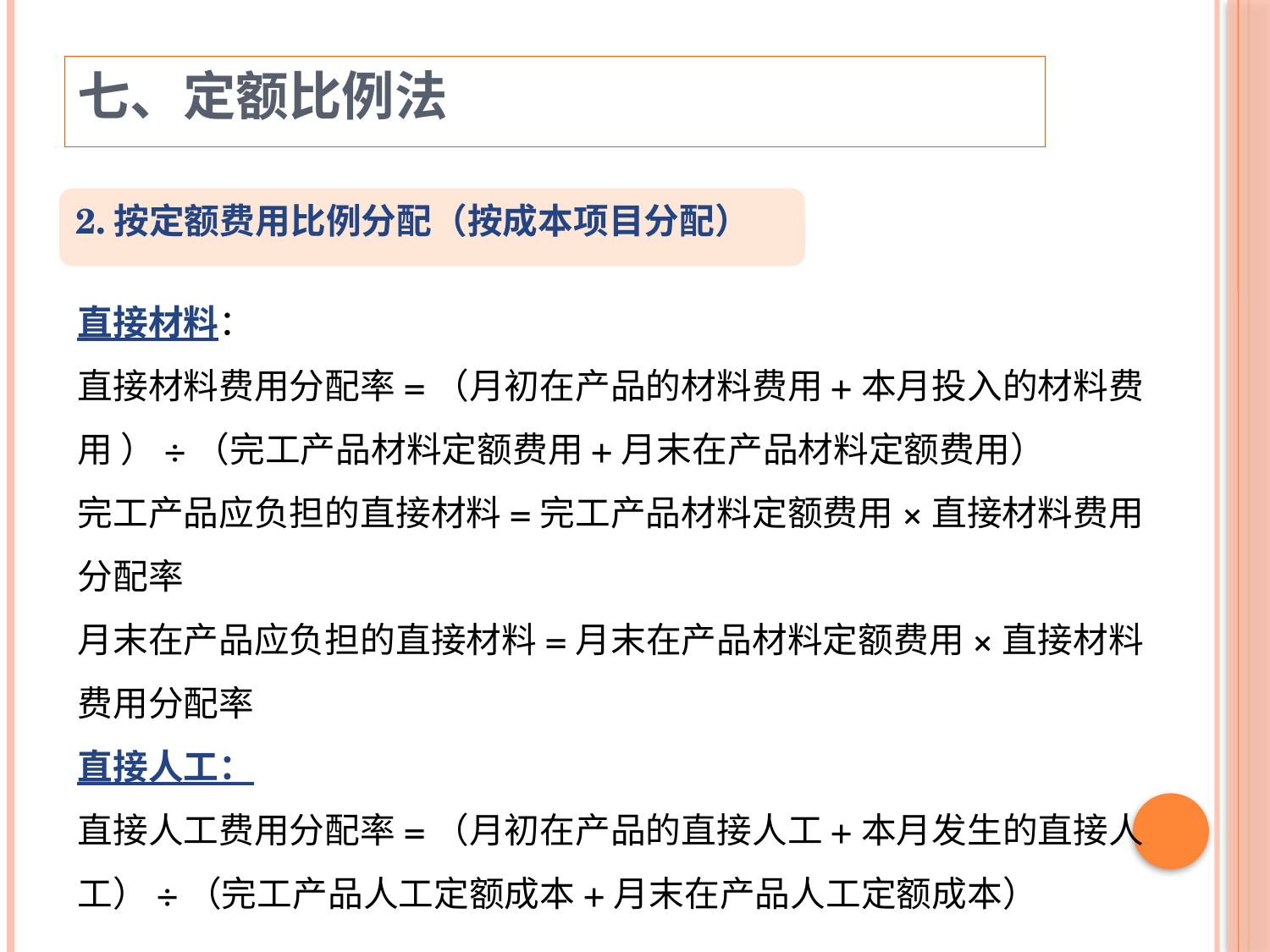

七、定额比例法
2.按定额费用比例分配（按成本项目分配）
直接材料：
直接材料费用分配率=（月初在产品的材料费用+本月投入的材料费用 ）÷（完工产品材料定额费用+月末在产品材料定额费用）
完工产品应负担的直接材料=完工产品材料定额费用×直接材料费用分配率
月末在产品应负担的直接材料=月末在产品材料定额费用×直接材料费用分配率
直接人工：
直接人工费用分配率=（月初在产品的直接人工+本月发生的直接人工）÷（完工产品人工定额成本+月末在产品人工定额成本）